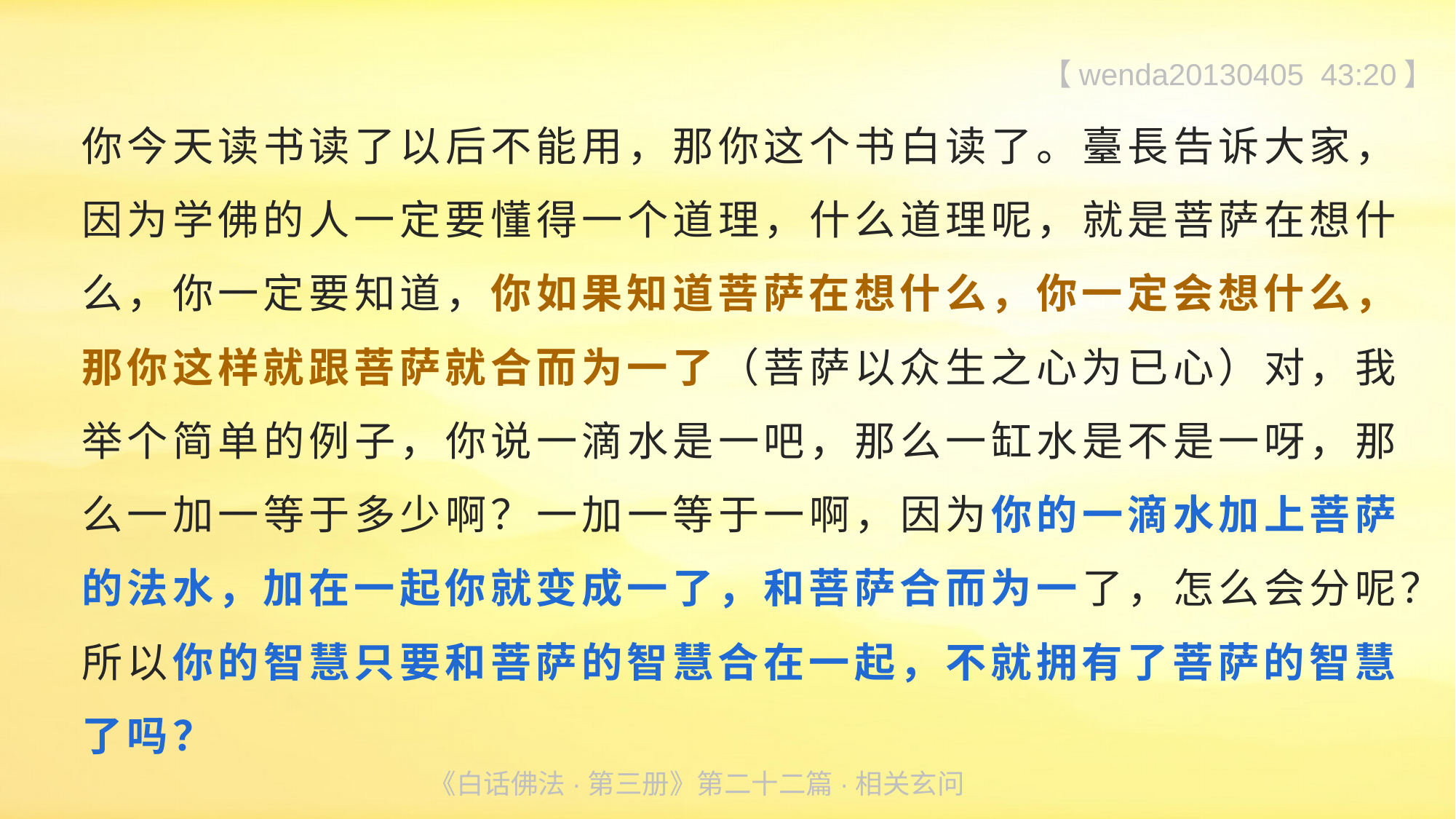

【wenda20130405  43:20】
你今天读书读了以后不能用，那你这个书白读了。臺長告诉大家，因为学佛的人一定要懂得一个道理，什么道理呢，就是菩萨在想什么，你一定要知道，你如果知道菩萨在想什么，你一定会想什么，那你这样就跟菩萨就合而为一了（菩萨以众生之心为已心）对，我举个简单的例子，你说一滴水是一吧，那么一缸水是不是一呀，那么一加一等于多少啊？一加一等于一啊，因为你的一滴水加上菩萨的法水，加在一起你就变成一了，和菩萨合而为一了，怎么会分呢？所以你的智慧只要和菩萨的智慧合在一起，不就拥有了菩萨的智慧了吗？
《白话佛法·第三册》第二十二篇·相关玄问